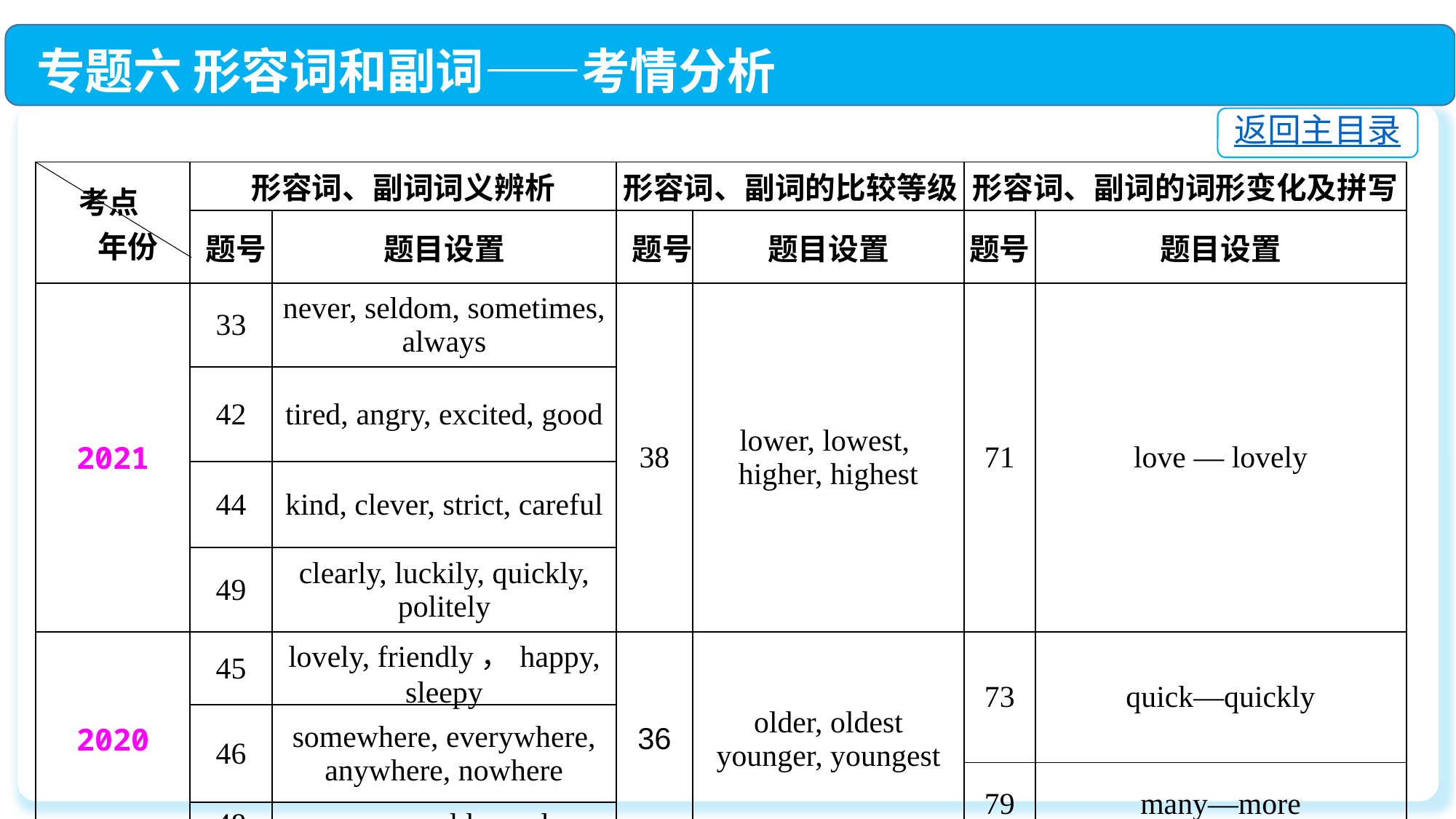

专题六 形容词和副词——考情分析

返回主目录
| 考点 年份 | 形容词、副词词义辨析 |  | 形容词、副词的比较等级 |  | 形容词、副词的词形变化及拼写 |  |
| --- | --- | --- | --- | --- | --- | --- |
|  | 题号 | 题目设置 | 题号 | 题目设置 | 题号 | 题目设置 |
| 2021 | 33 | never, seldom, sometimes, always | 38 | lower, lowest, higher, highest | 71 | love — lovely |
|  | 42 | tired, angry, excited, good |  |  |  |  |
|  | 44 | kind, clever, strict, careful |  |  |  |  |
|  | 49 | clearly, luckily, quickly, politely |  |  |  |  |
| 2020 | 45 | lovely, friendly，happy, sleepy | 36 | older, oldest younger, youngest | 73 | quick—quickly |
|  | 46 | somewhere, everywhere, anywhere, nowhere |  |  |  |  |
|  |  |  |  |  | 79 | many—more |
|  | 48 | ever, never, seldom, always |  |  |  |  |